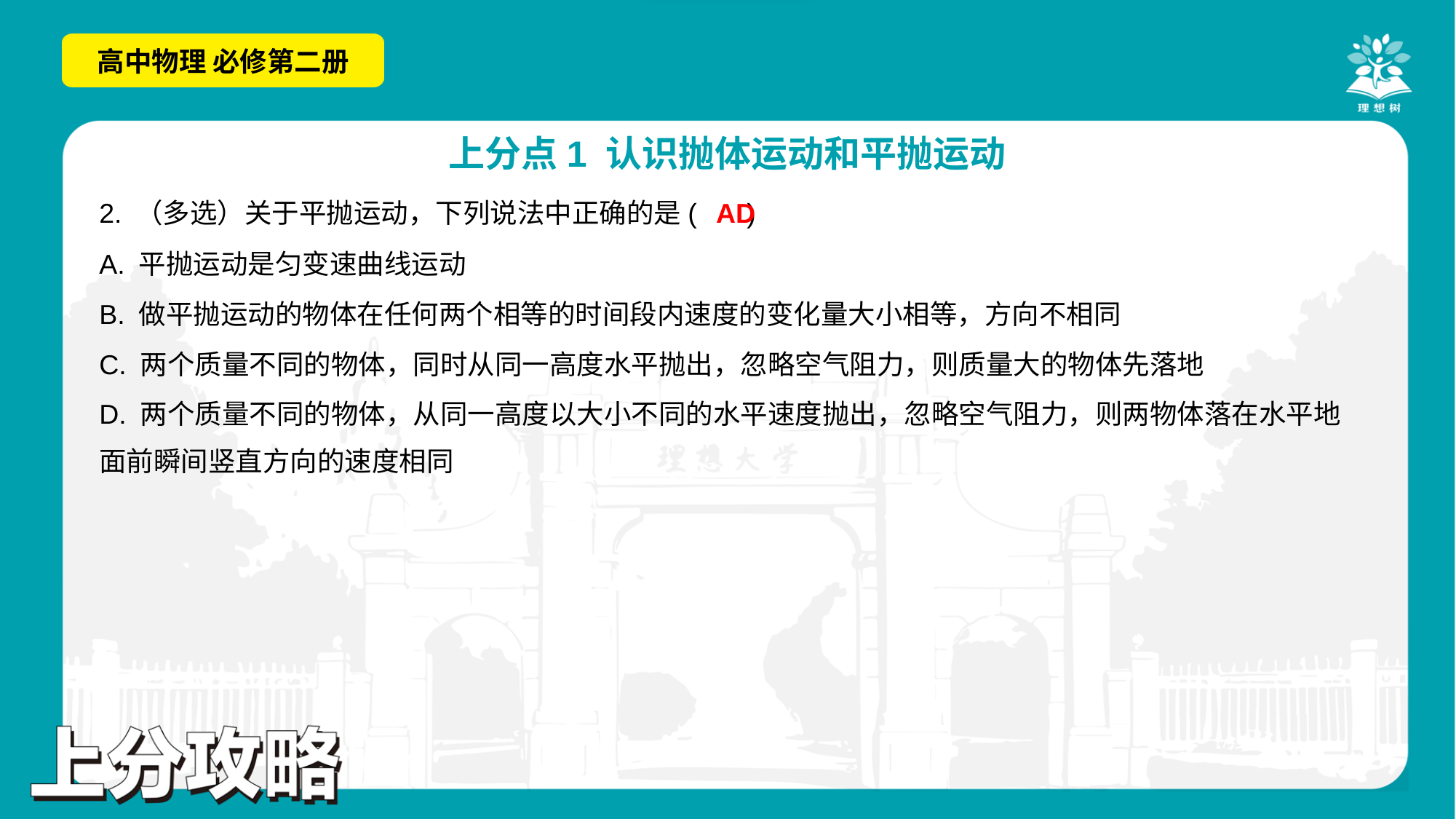

AD
2. （多选）关于平抛运动，下列说法中正确的是(       )
A. 平抛运动是匀变速曲线运动
B. 做平抛运动的物体在任何两个相等的时间段内速度的变化量大小相等，方向不相同
C. 两个质量不同的物体，同时从同一高度水平抛出，忽略空气阻力，则质量大的物体先落地
D. 两个质量不同的物体，从同一高度以大小不同的水平速度抛出，忽略空气阻力，则两物体落在水平地
面前瞬间竖直方向的速度相同